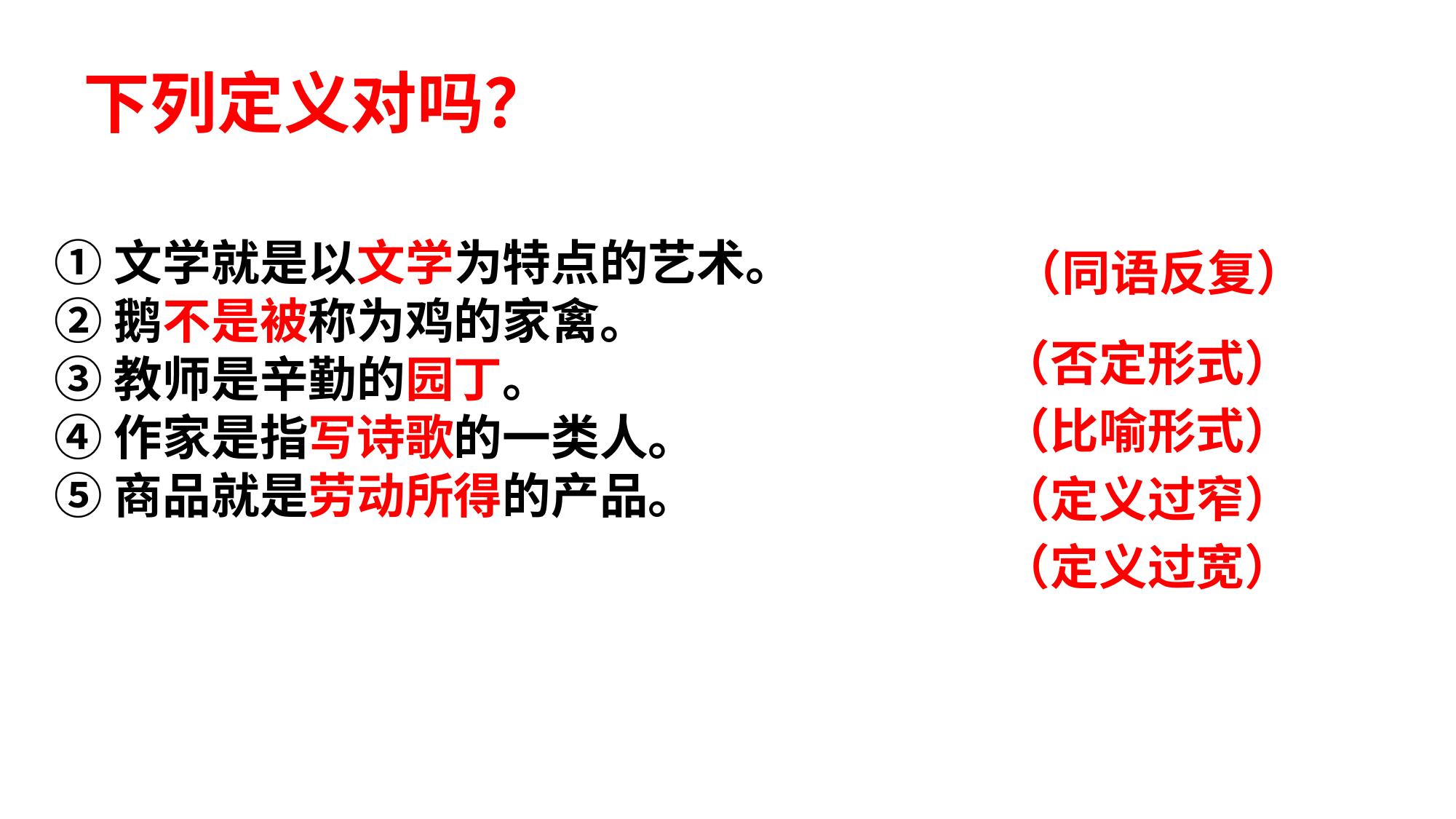

下列定义对吗？

①文学就是以文学为特点的艺术。
②鹅不是被称为鸡的家禽。
③教师是辛勤的园丁。
④作家是指写诗歌的一类人。
⑤商品就是劳动所得的产品。

（同语反复）

（否定形式）
（比喻形式）
（定义过窄）
（定义过宽）